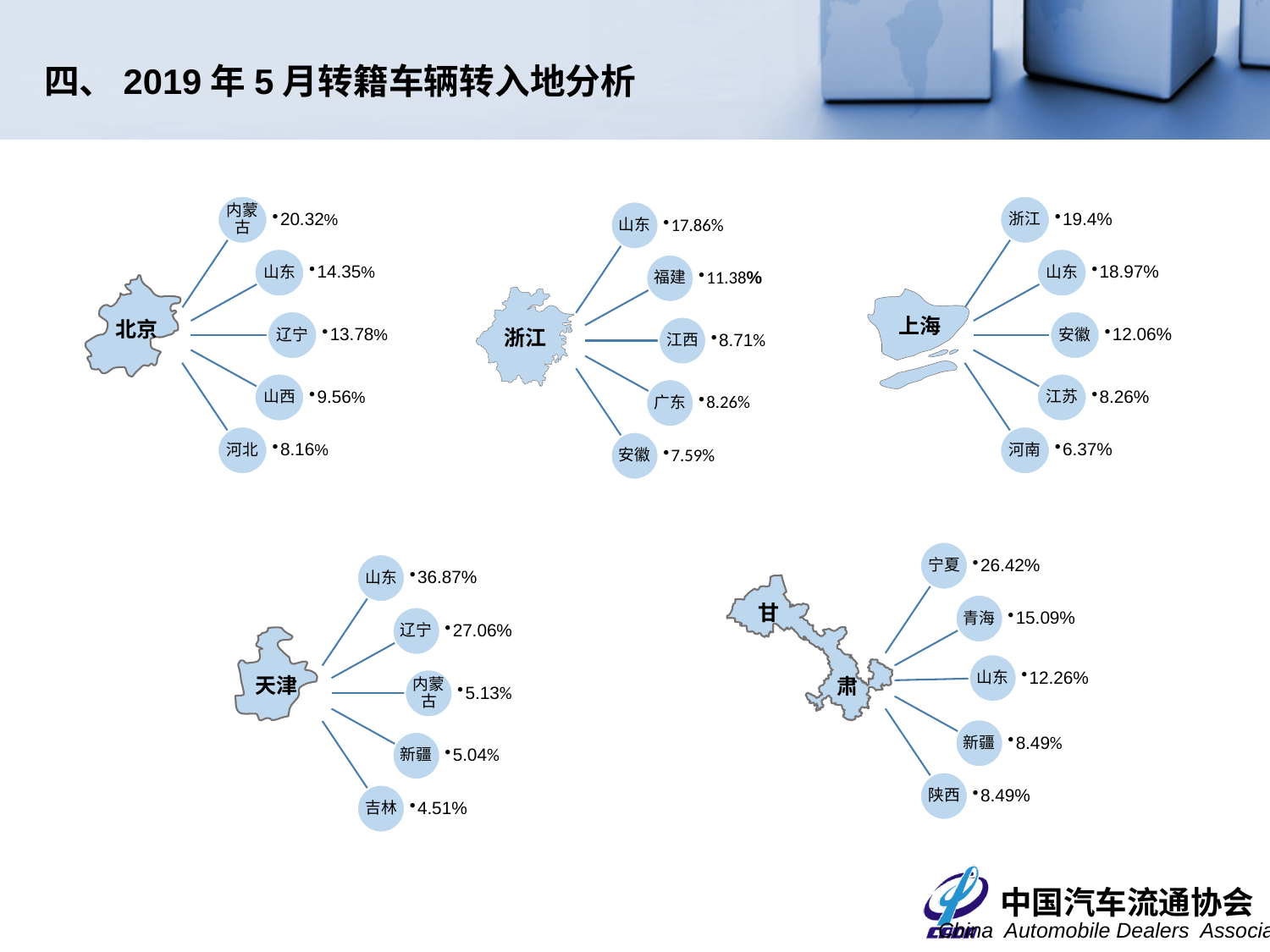

四、2019年5月转籍车辆转入地分析
内蒙古
20.32%
山东
14.35%

辽宁
13.78%

山西
9.56%

河北
8.16%
浙江
19.4%
山东
18.97%

安徽
12.06%

江苏
8.26%

河南
6.37%
山东
17.86%
福建
11.38%
江西
8.71%
广东
8.26%
安徽
7.59%
浙江

上海
北京
宁夏
26.42%
青海
15.09%
山东
12.26%
新疆
8.49%
陕西
8.49%
山东
36.87%
辽宁
27.06%
内蒙古
5.13%
新疆
5.04%
吉林
4.51%

甘

天津
肃